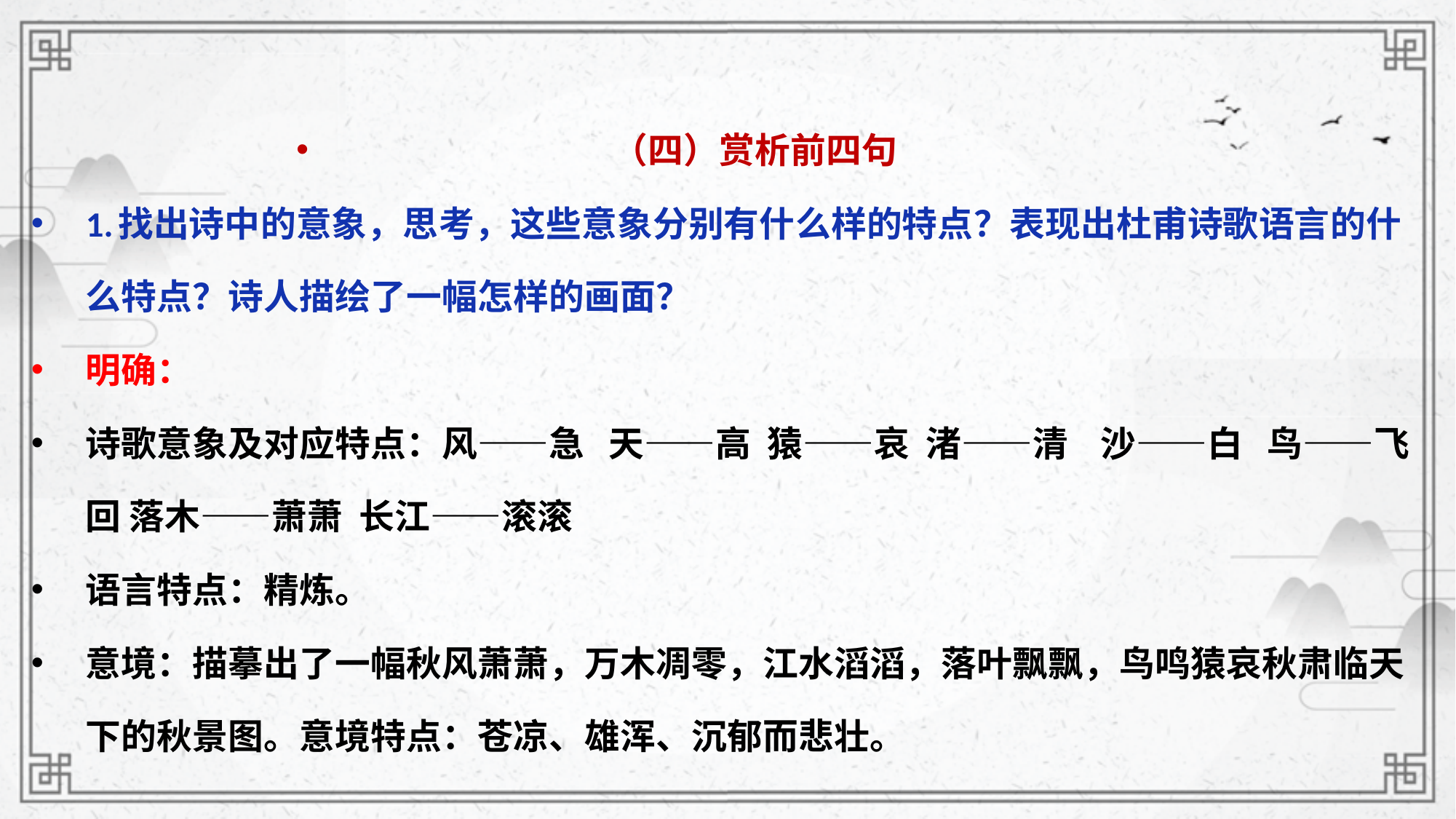

（四）赏析前四句
1.找出诗中的意象，思考，这些意象分别有什么样的特点？表现出杜甫诗歌语言的什么特点？诗人描绘了一幅怎样的画面？
明确：
诗歌意象及对应特点：风——急   天——高  猿——哀  渚——清    沙——白   鸟——飞回 落木——萧萧  长江——滚滚
语言特点：精炼。
意境：描摹出了一幅秋风萧萧，万木凋零，江水滔滔，落叶飘飘，鸟鸣猿哀秋肃临天下的秋景图。意境特点：苍凉、雄浑、沉郁而悲壮。